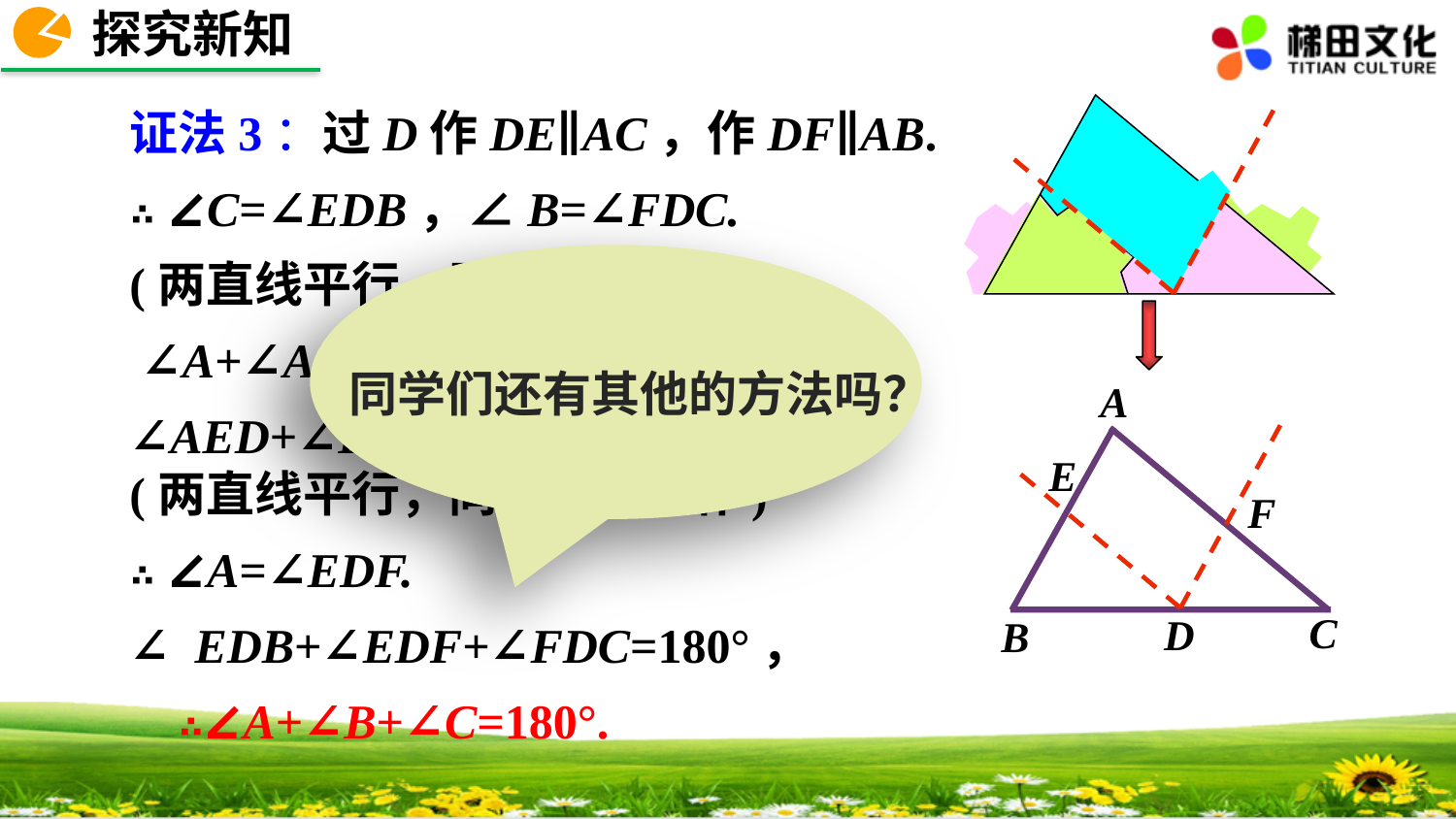

探究新知

证法3：过D作DE∥AC，作DF∥AB.
∴ ∠C=∠EDB，∠B=∠FDC.
(两直线平行，同位角相等)
 ∠A+∠AED=180°，
∠AED+∠EDF=180°，
(两直线平行，同旁内角相补)
∴ ∠A=∠EDF.
∵∠EDB+∠EDF+∠FDC=180°，
    ∴∠A+∠B+∠C=180°.

同学们还有其他的方法吗？
A

C
B

E
F
D